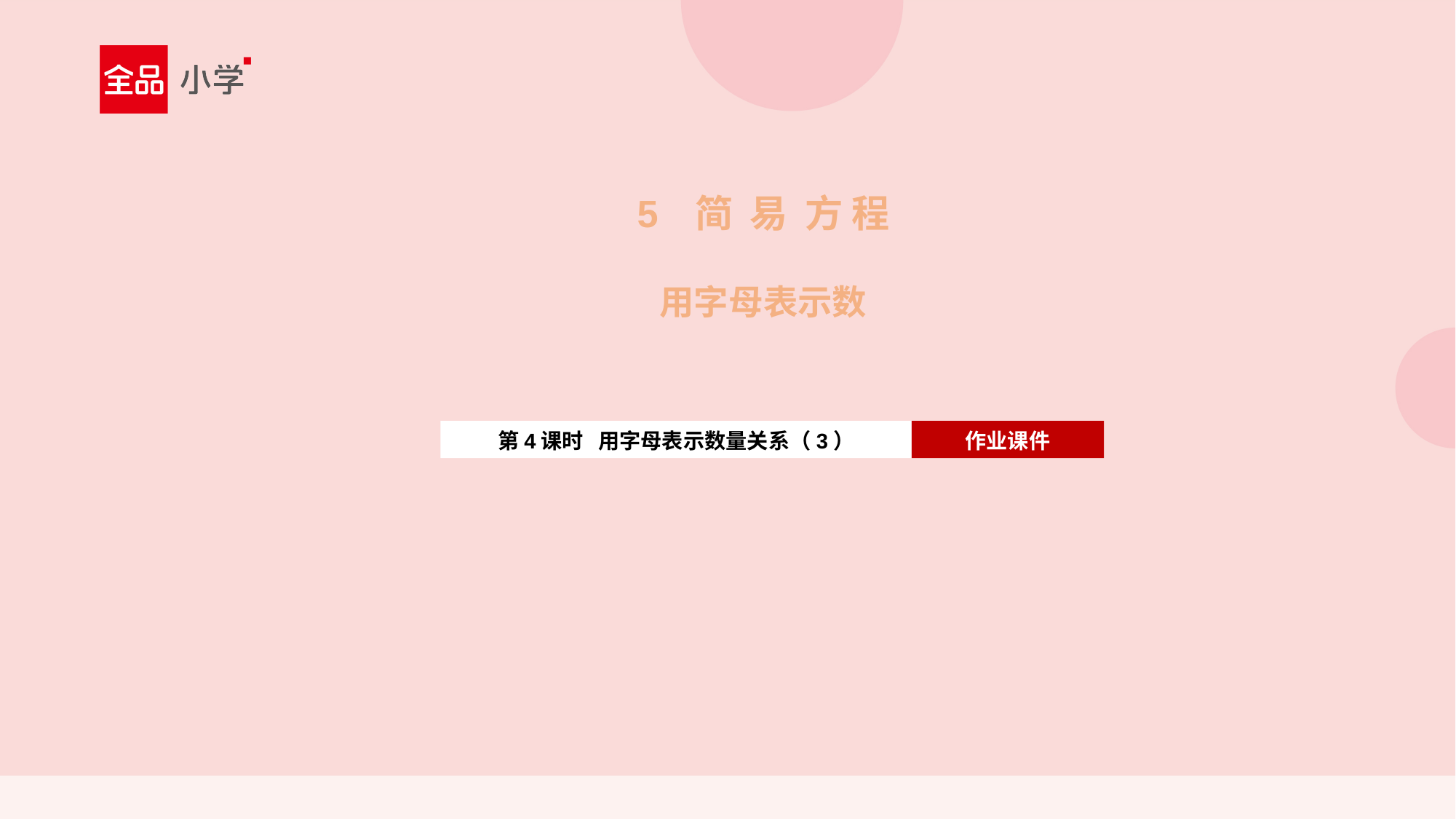

5   简  易  方 程
用字母表示数
第4课时   用字母表示数量关系（3）

作业课件